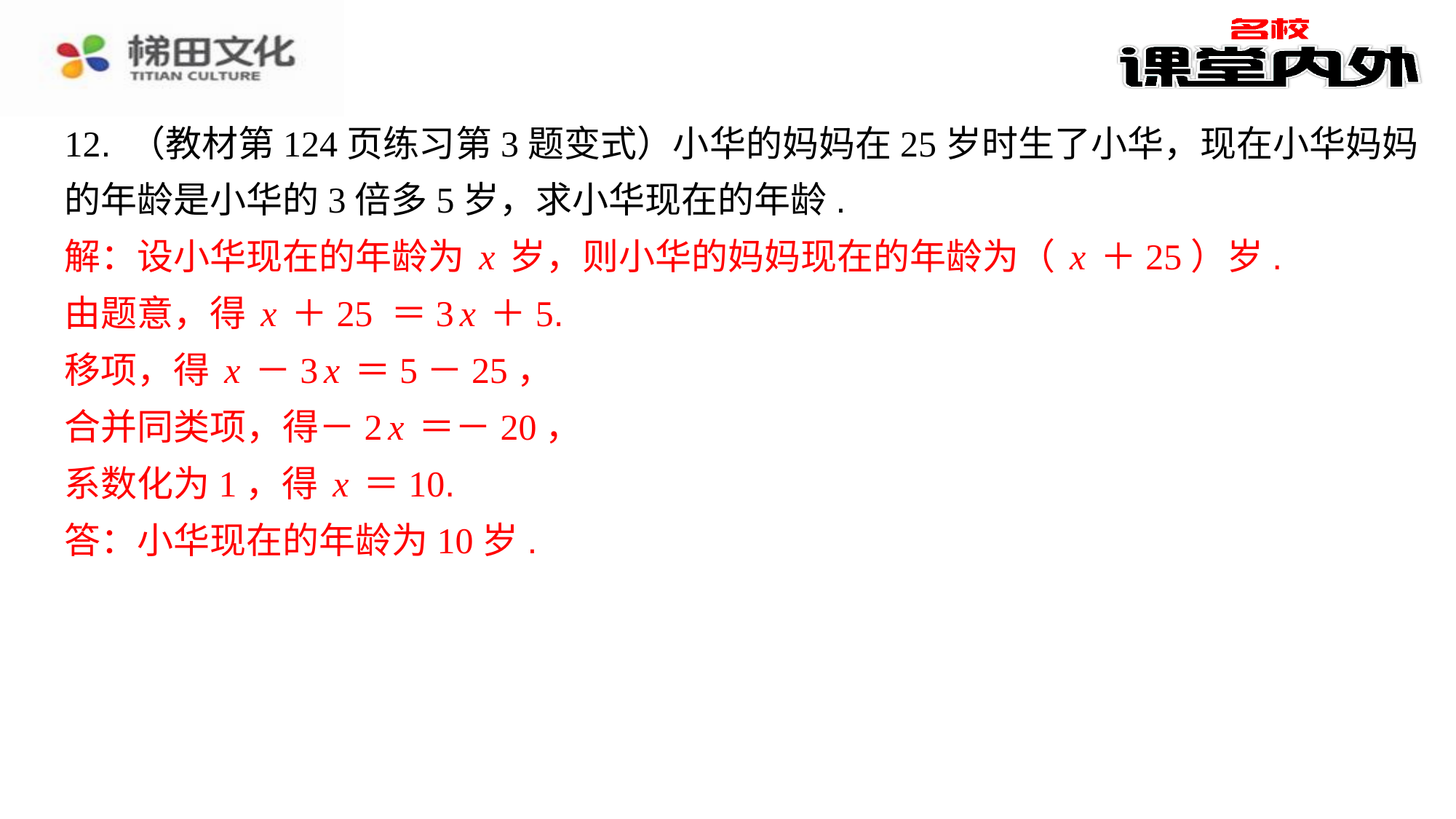

12. （教材第124页练习第3题变式）小华的妈妈在25岁时生了小华，现在小华妈妈
的年龄是小华的3倍多5岁，求小华现在的年龄.
解：设小华现在的年龄为x岁，则小华的妈妈现在的年龄为（x＋25）岁.
由题意，得x＋25 ＝3x＋5.
移项，得x－3x＝5－25，
合并同类项，得－2x＝－20，
系数化为1，得x＝10.
答：小华现在的年龄为10岁.
解：设小华现在的年龄为x岁，则小华的妈妈现在的年龄为（x＋25）岁.
由题意，得x＋25 ＝3x＋5.
移项，得x－3x＝5－25，
合并同类项，得－2x＝－20，
系数化为1，得x＝10.
答：小华现在的年龄为10岁.